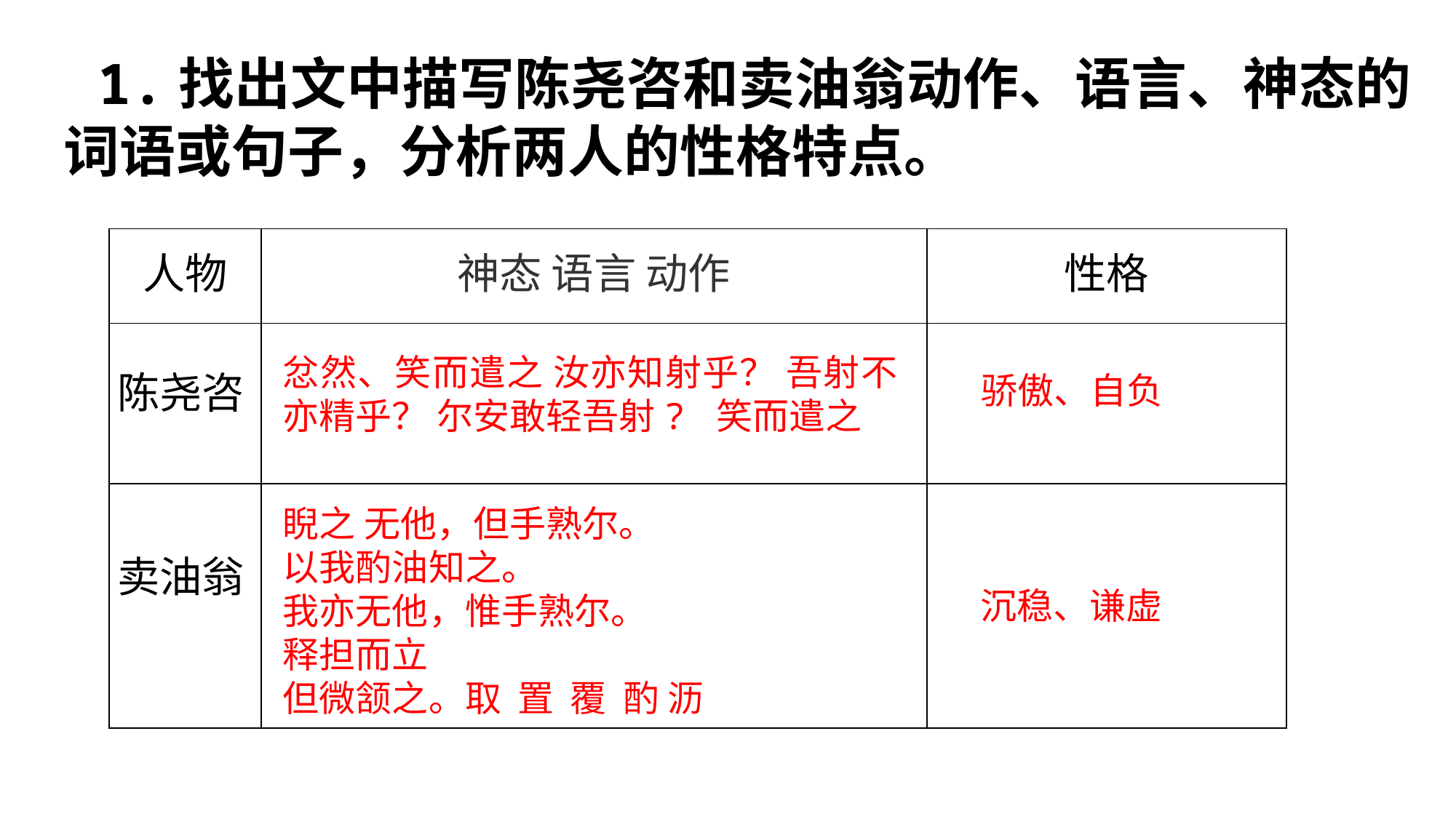

1.找出文中描写陈尧咨和卖油翁动作、语言、神态的词语或句子，分析两人的性格特点。

| 人物 | 神态 语言 动作 | 性格 |
| --- | --- | --- |
| 陈尧咨 |  |  |
| 卖油翁 |  |  |
忿然、笑而遣之 汝亦知射乎？ 吾射不亦精乎？ 尔安敢轻吾射? 笑而遣之

骄傲、自负
睨之 无他，但手熟尔。
以我酌油知之。
我亦无他，惟手熟尔。
释担而立
但微颔之。取  置  覆  酌 沥

沉稳、谦虚